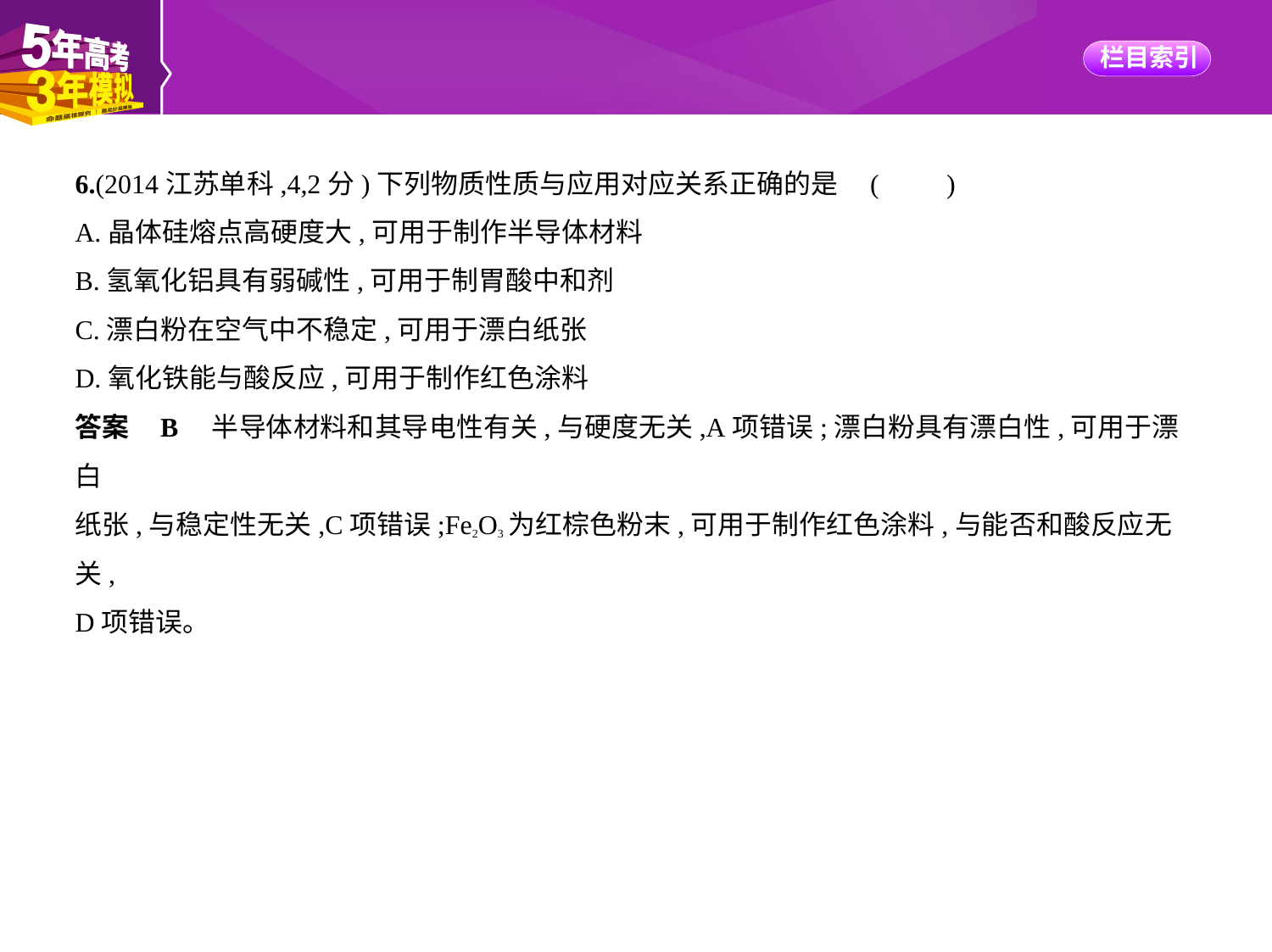

6.(2014江苏单科,4,2分)下列物质性质与应用对应关系正确的是 (　　)
A.晶体硅熔点高硬度大,可用于制作半导体材料
B.氢氧化铝具有弱碱性,可用于制胃酸中和剂
C.漂白粉在空气中不稳定,可用于漂白纸张
D.氧化铁能与酸反应,可用于制作红色涂料
答案    B　半导体材料和其导电性有关,与硬度无关,A项错误;漂白粉具有漂白性,可用于漂白
纸张,与稳定性无关,C项错误;Fe2O3为红棕色粉末,可用于制作红色涂料,与能否和酸反应无关,
D项错误。